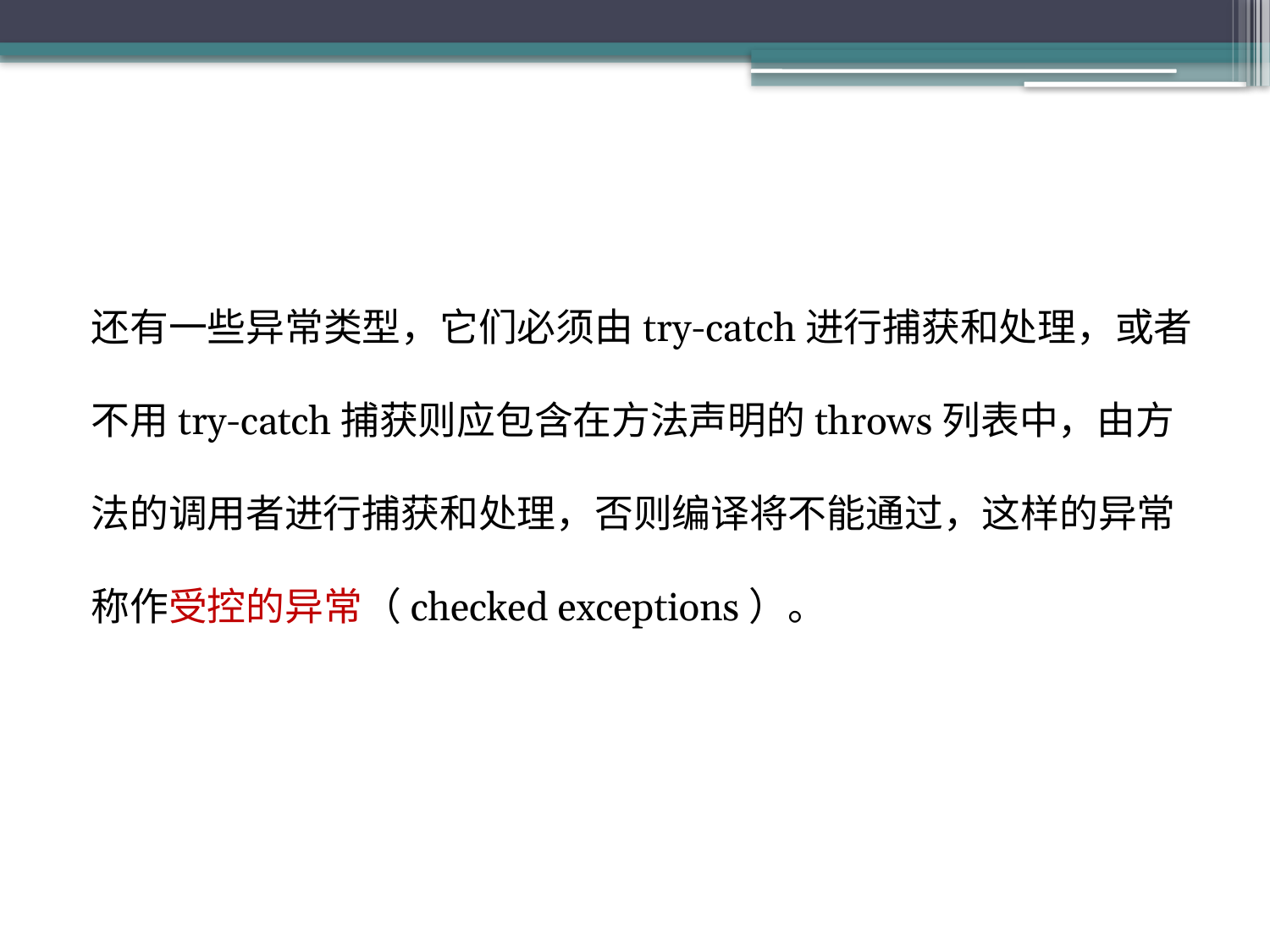

#
还有一些异常类型，它们必须由try-catch进行捕获和处理，或者不用try-catch捕获则应包含在方法声明的throws列表中，由方法的调用者进行捕获和处理，否则编译将不能通过，这样的异常称作受控的异常（checked exceptions）。